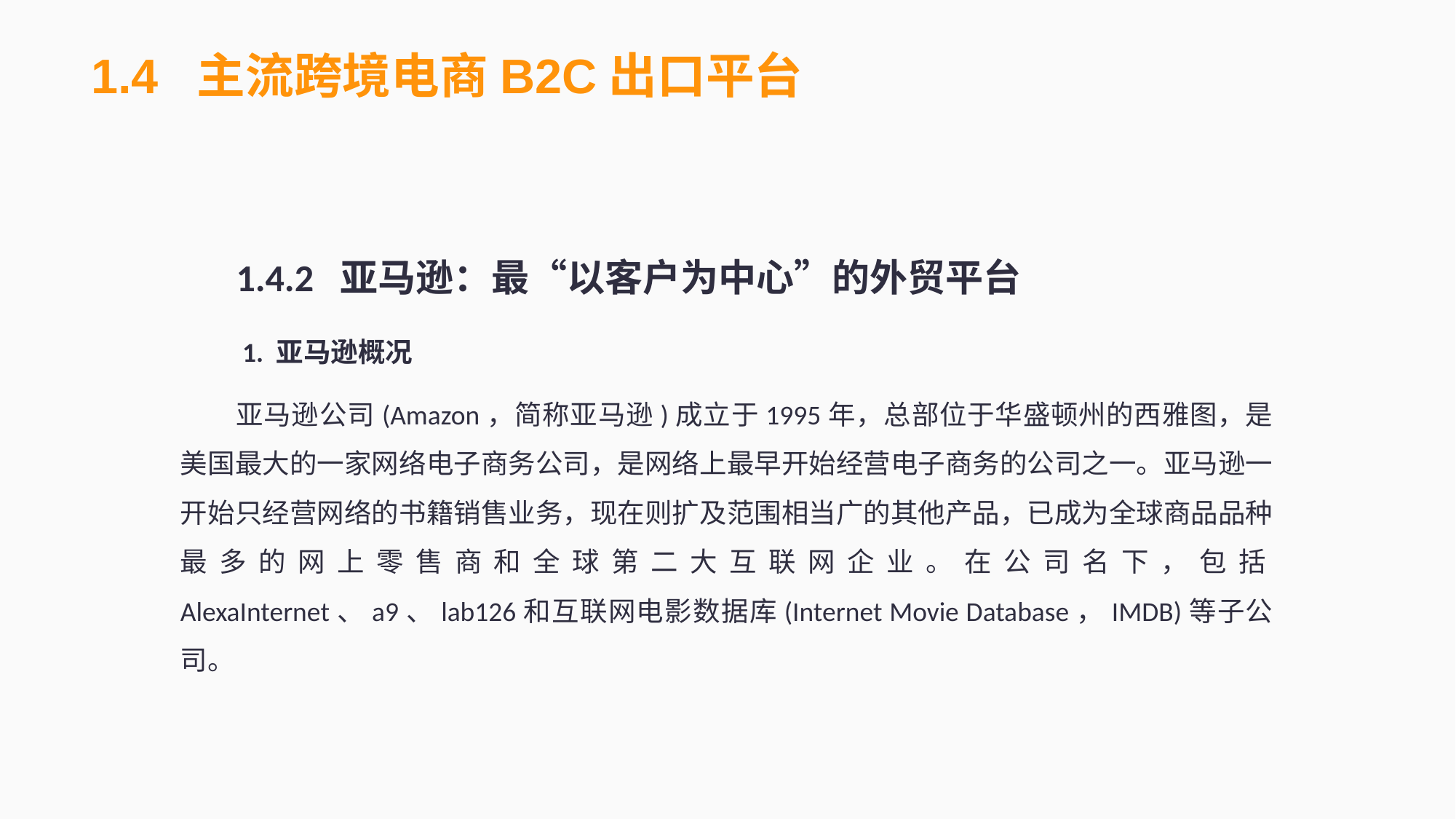

1.4  主流跨境电商B2C出口平台
1.4.2  亚马逊：最“以客户为中心”的外贸平台
 1. 亚马逊概况
亚马逊公司(Amazon，简称亚马逊)成立于1995年，总部位于华盛顿州的西雅图，是美国最大的一家网络电子商务公司，是网络上最早开始经营电子商务的公司之一。亚马逊一开始只经营网络的书籍销售业务，现在则扩及范围相当广的其他产品，已成为全球商品品种最多的网上零售商和全球第二大互联网企业。在公司名下，包括AlexaInternet、a9、lab126和互联网电影数据库(Internet Movie Database，IMDB)等子公司。